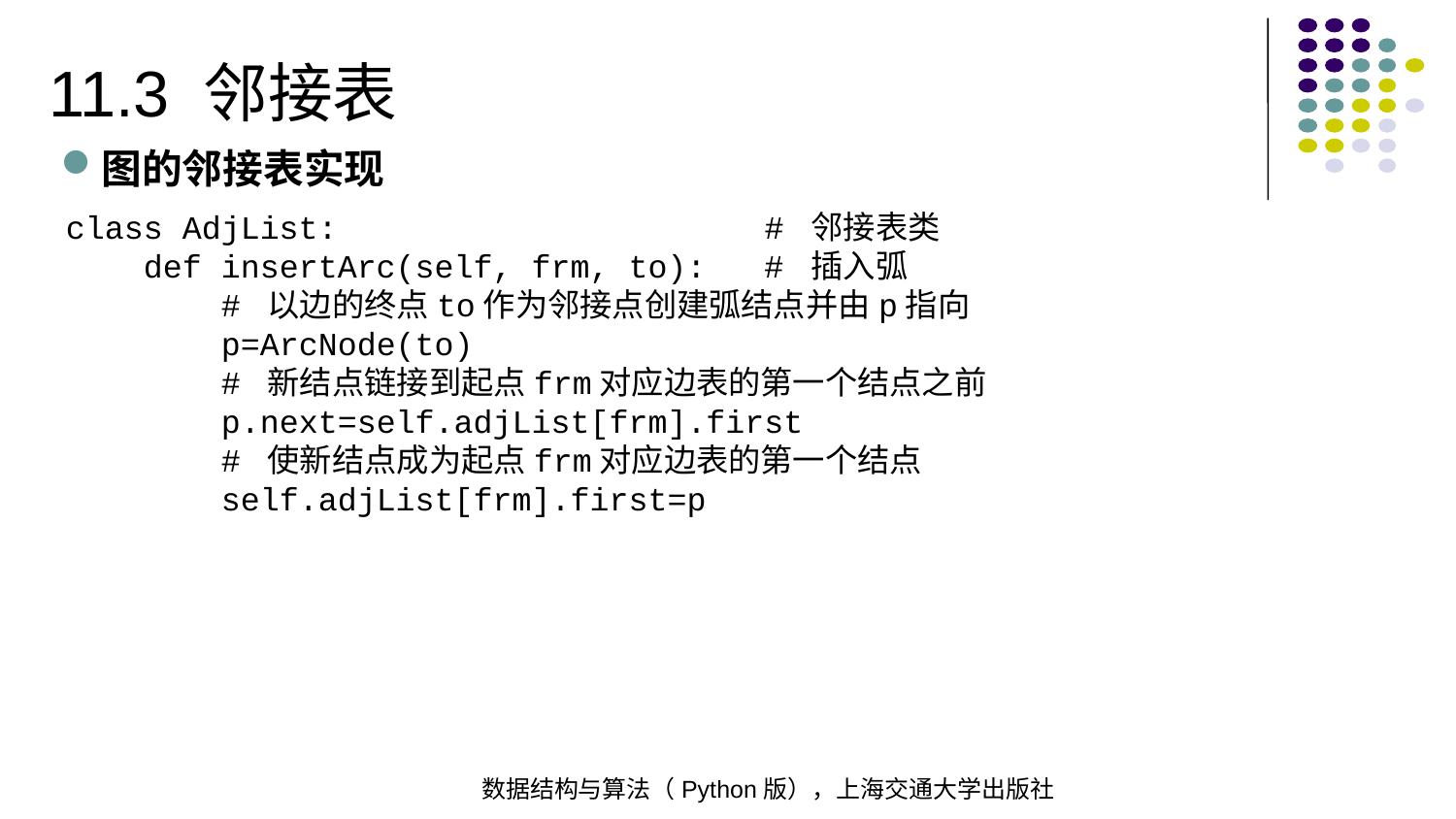

11.3 邻接表
图的邻接表实现
class AdjList:                      # 邻接表类
    def insertArc(self, frm, to):   # 插入弧
        # 以边的终点to作为邻接点创建弧结点并由p指向
        p=ArcNode(to)
        # 新结点链接到起点frm对应边表的第一个结点之前
        p.next=self.adjList[frm].first
        # 使新结点成为起点frm对应边表的第一个结点
        self.adjList[frm].first=p